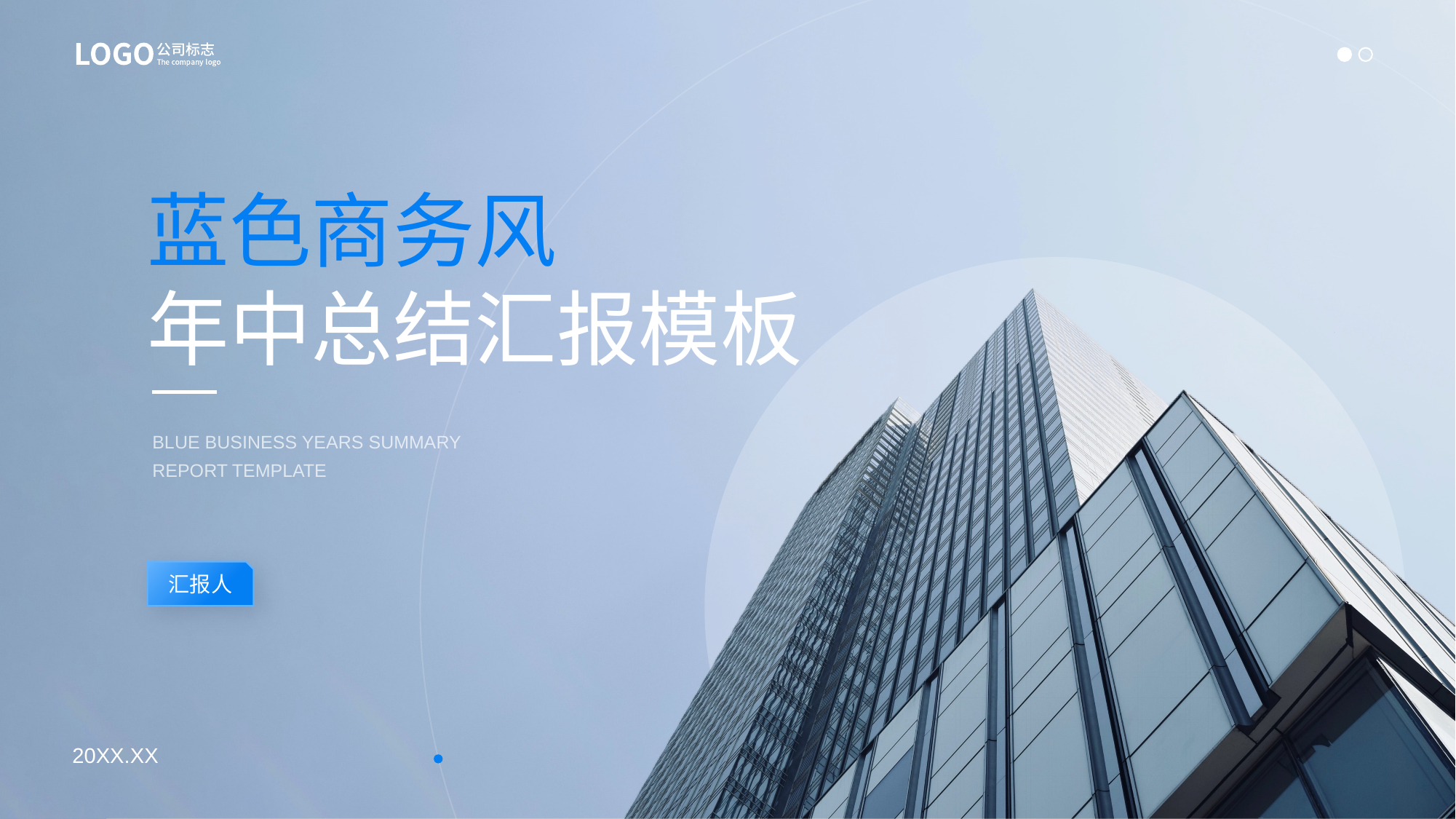

蓝色商务风
年中总结汇报模板
BLUE BUSINESS YEARS SUMMARY REPORT TEMPLATE

汇报人
20XX.XX